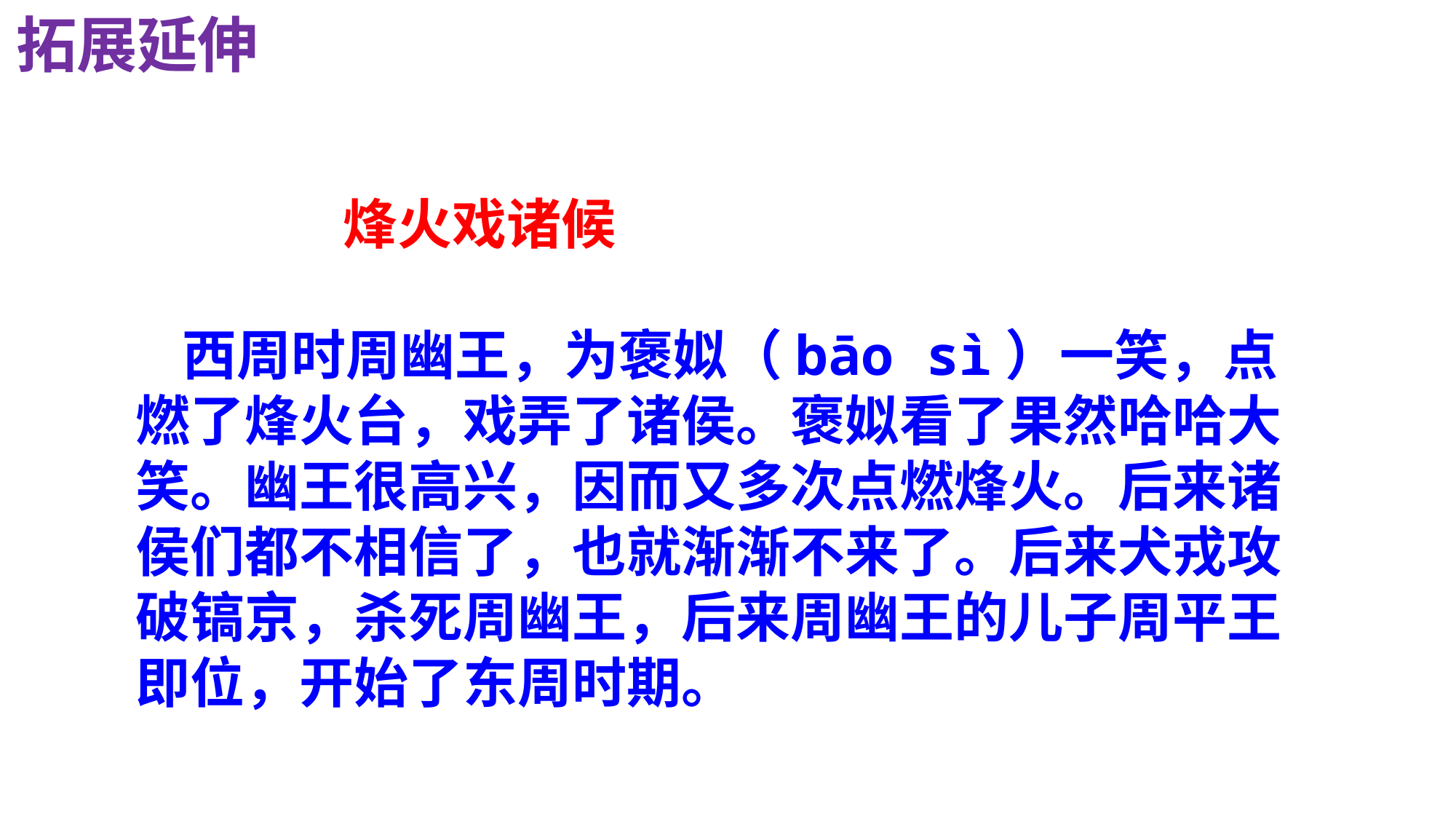

拓展延伸

                   烽火戏诸候

      西周时周幽王，为褒姒（bāo sì）一笑，点燃了烽火台，戏弄了诸侯。褒姒看了果然哈哈大笑。幽王很高兴，因而又多次点燃烽火。后来诸侯们都不相信了，也就渐渐不来了。后来犬戎攻破镐京，杀死周幽王，后来周幽王的儿子周平王即位，开始了东周时期。